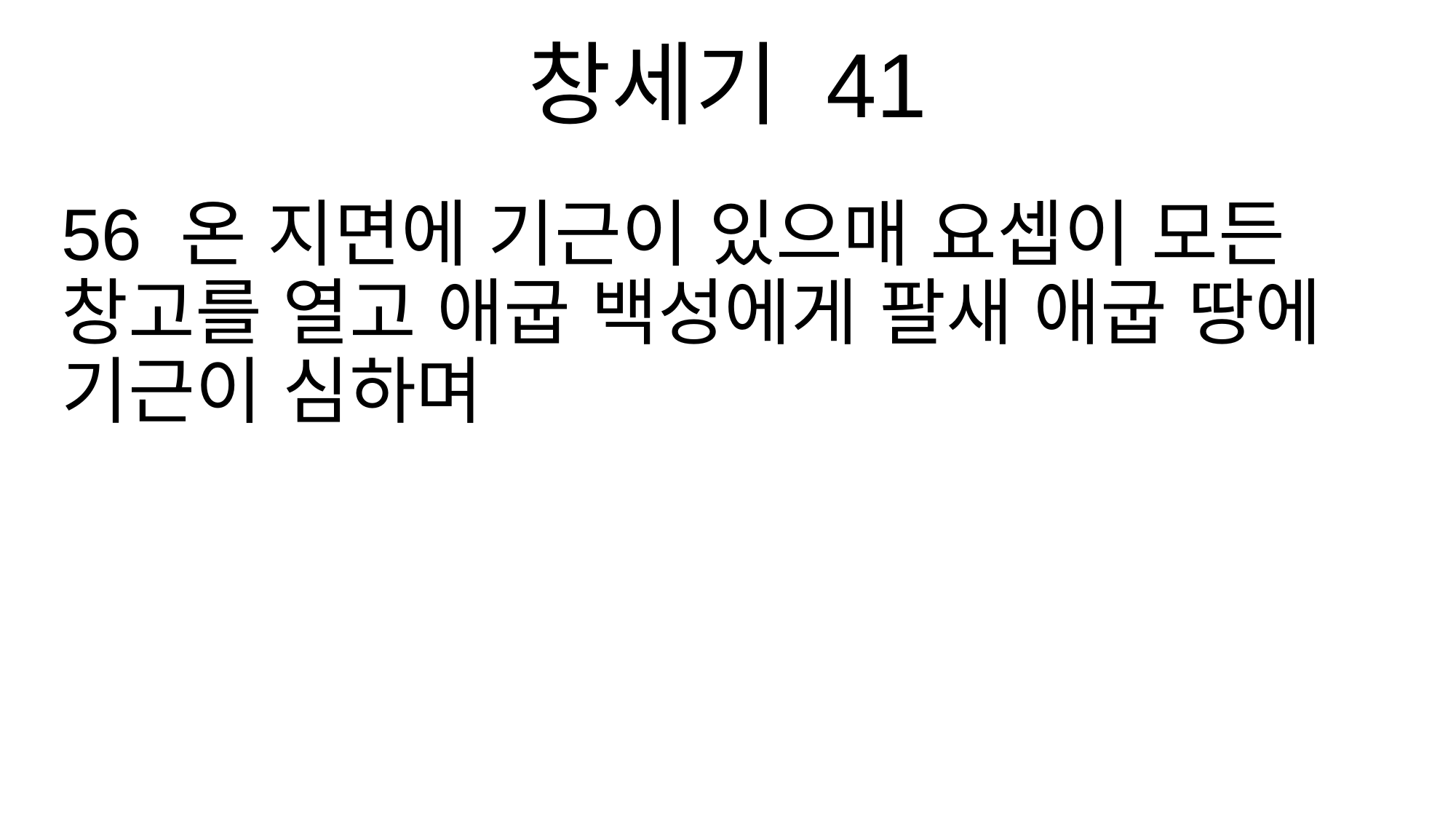

창세기 41
56 온 지면에 기근이 있으매 요셉이 모든 창고를 열고 애굽 백성에게 팔새 애굽 땅에 기근이 심하며